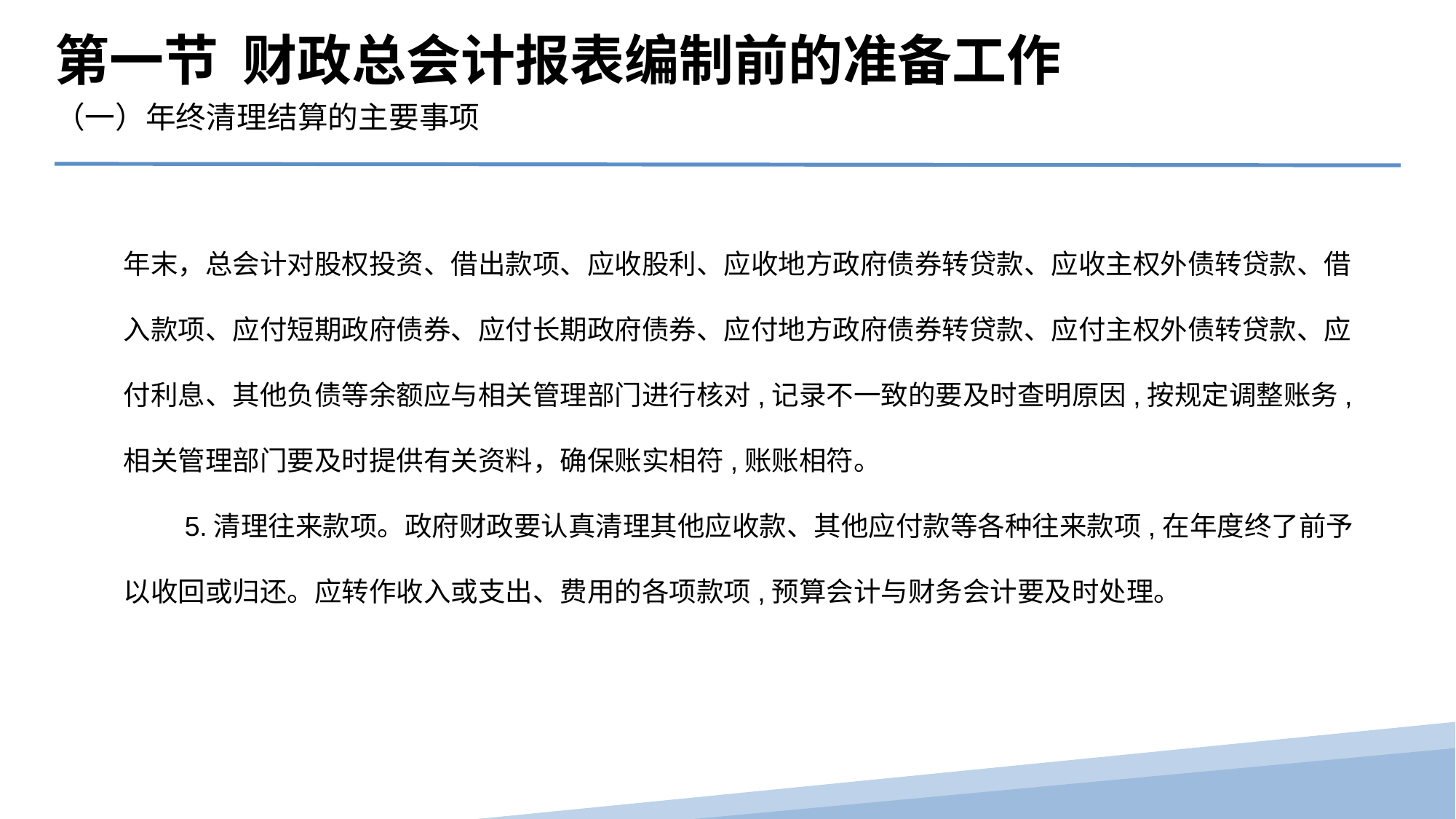

第一节  财政总会计报表编制前的准备工作
（一）年终清理结算的主要事项
年末，总会计对股权投资、借出款项、应收股利、应收地方政府债券转贷款、应收主权外债转贷款、借入款项、应付短期政府债券、应付长期政府债券、应付地方政府债券转贷款、应付主权外债转贷款、应付利息、其他负债等余额应与相关管理部门进行核对,记录不一致的要及时查明原因,按规定调整账务,相关管理部门要及时提供有关资料，确保账实相符,账账相符。
        5.清理往来款项。政府财政要认真清理其他应收款、其他应付款等各种往来款项,在年度终了前予以收回或归还。应转作收入或支出、费用的各项款项,预算会计与财务会计要及时处理。